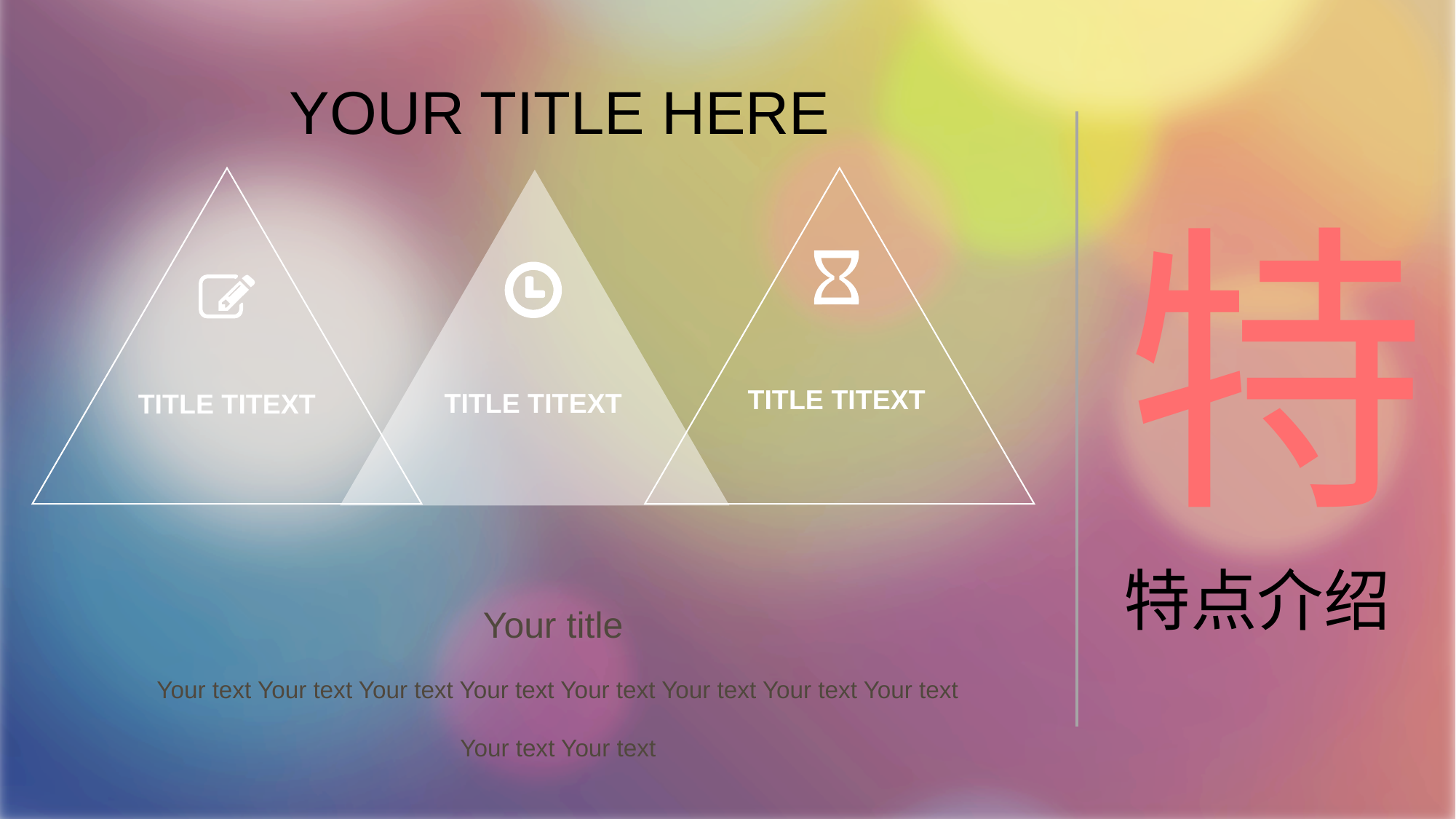

YOUR TITLE HERE

TITLE TITEXT

TITLE TITEXT

TITLE TITEXT
特
Your title
Your text Your text Your text Your text Your text Your text Your text Your text Your text Your text
特点介绍